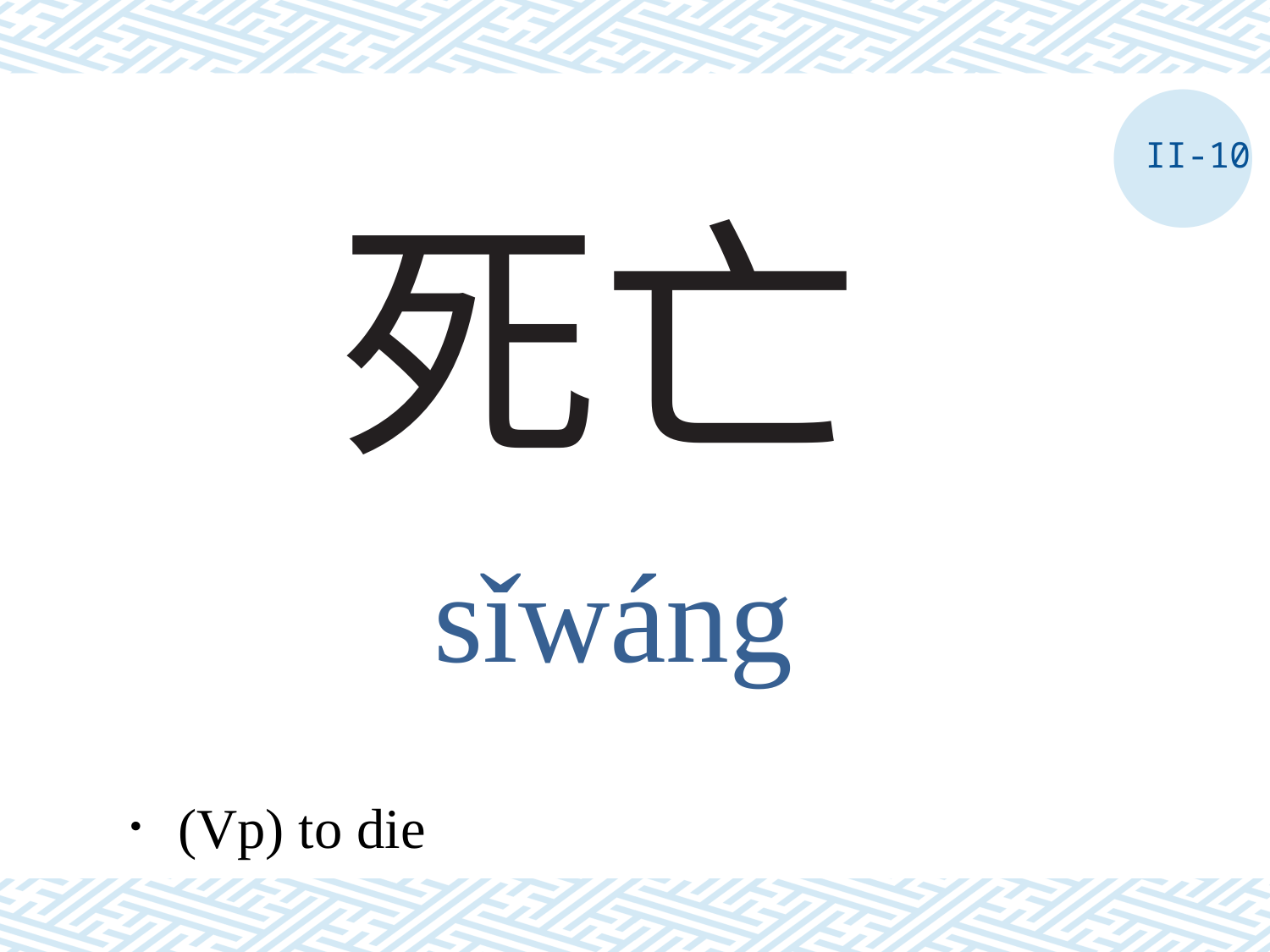

II-10

# 死亡
sǐwáng
．(Vp) to die